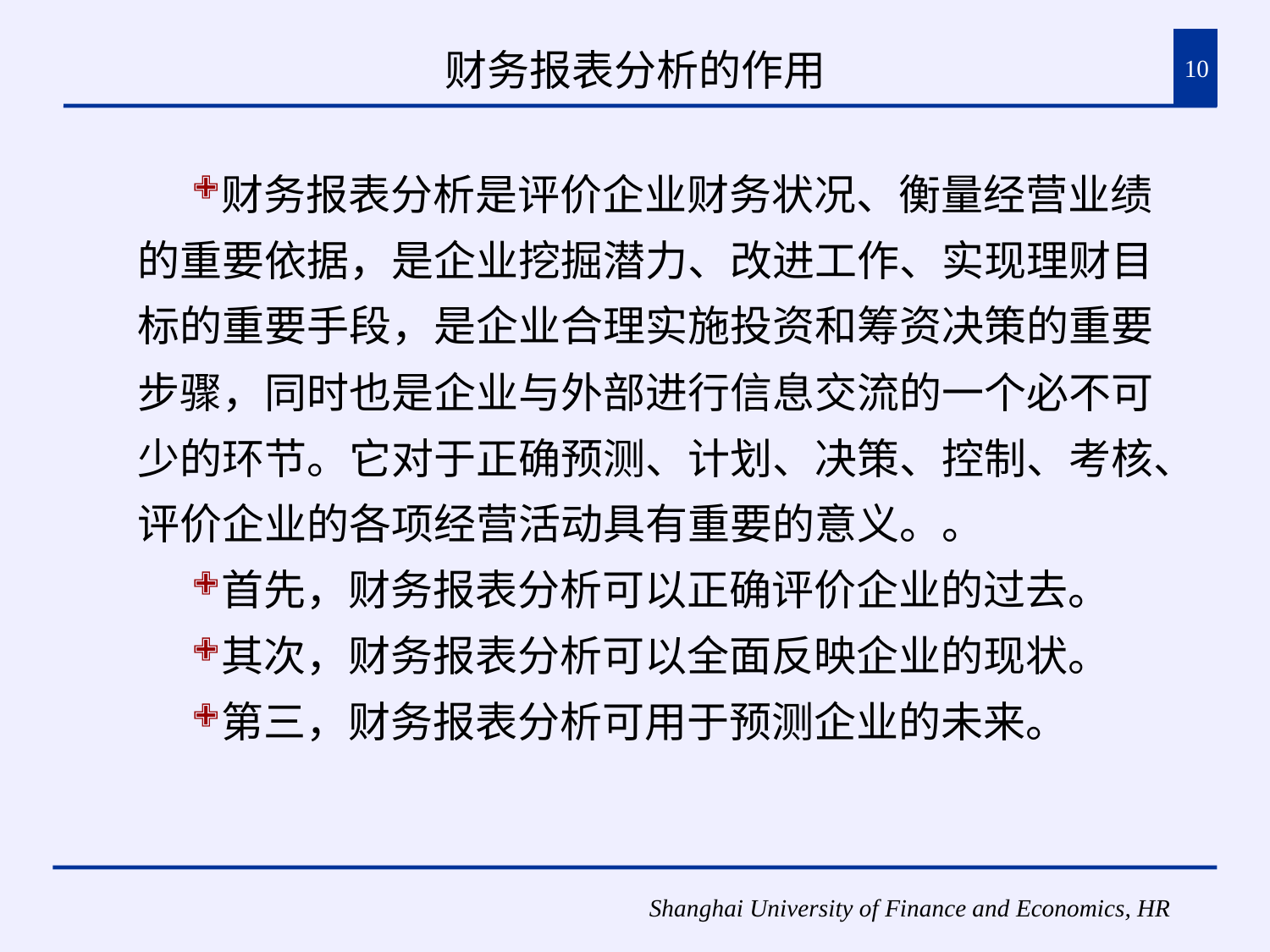

# 财务报表分析的作用
10
财务报表分析是评价企业财务状况、衡量经营业绩的重要依据，是企业挖掘潜力、改进工作、实现理财目标的重要手段，是企业合理实施投资和筹资决策的重要步骤，同时也是企业与外部进行信息交流的一个必不可少的环节。它对于正确预测、计划、决策、控制、考核、评价企业的各项经营活动具有重要的意义。。
首先，财务报表分析可以正确评价企业的过去。
其次，财务报表分析可以全面反映企业的现状。
第三，财务报表分析可用于预测企业的未来。